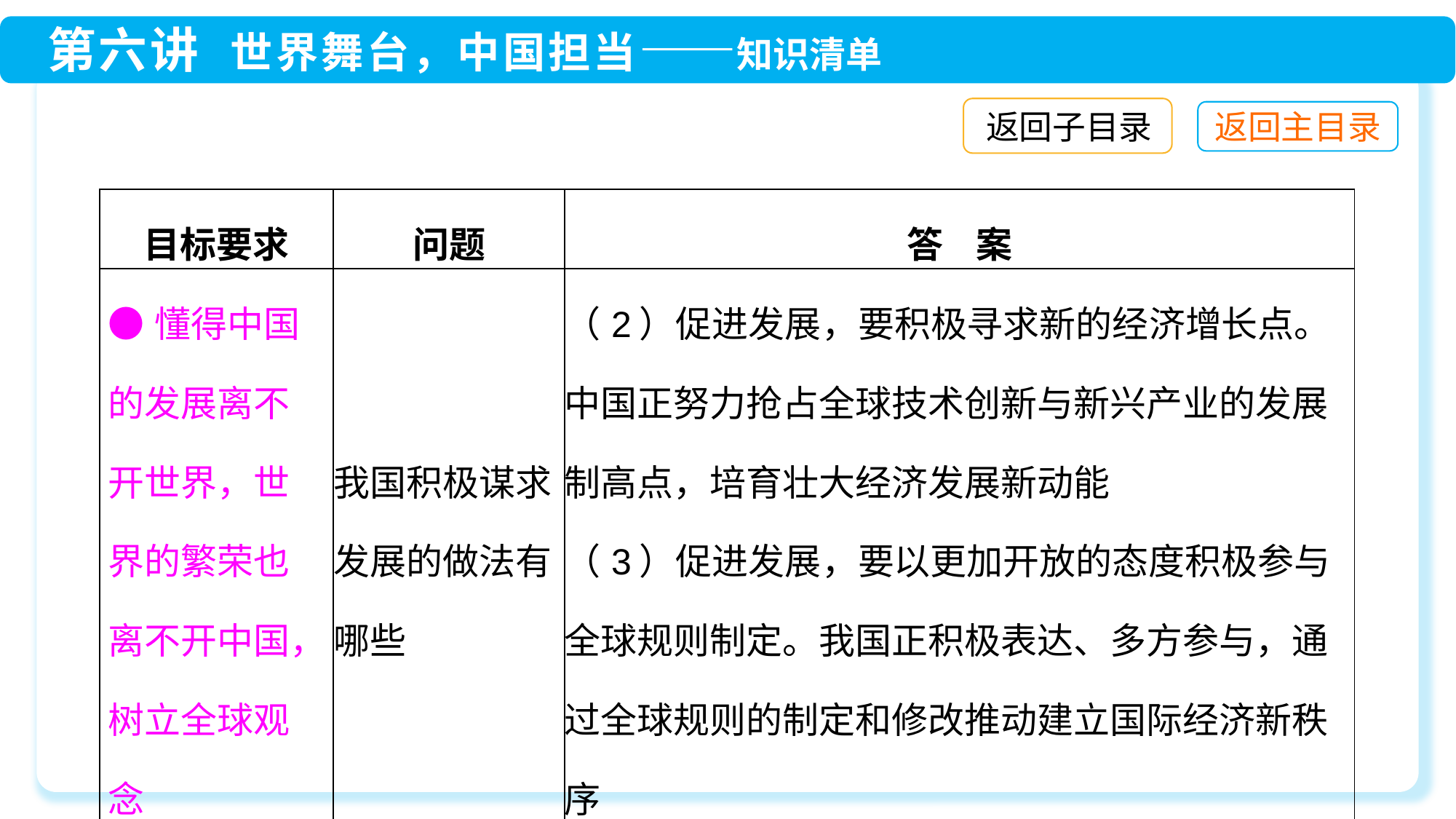

返回子目录
| 目标要求 | 问题 | 答 案 |
| --- | --- | --- |
| ●懂得中国的发展离不开世界，世界的繁荣也离不开中国，树立全球观念 | 我国积极谋求发展的做法有哪些 | （2）促进发展，要积极寻求新的经济增长点。中国正努力抢占全球技术创新与新兴产业的发展制高点，培育壮大经济发展新动能 （3）促进发展，要以更加开放的态度积极参与全球规则制定。我国正积极表达、多方参与，通过全球规则的制定和修改推动建立国际经济新秩序 |